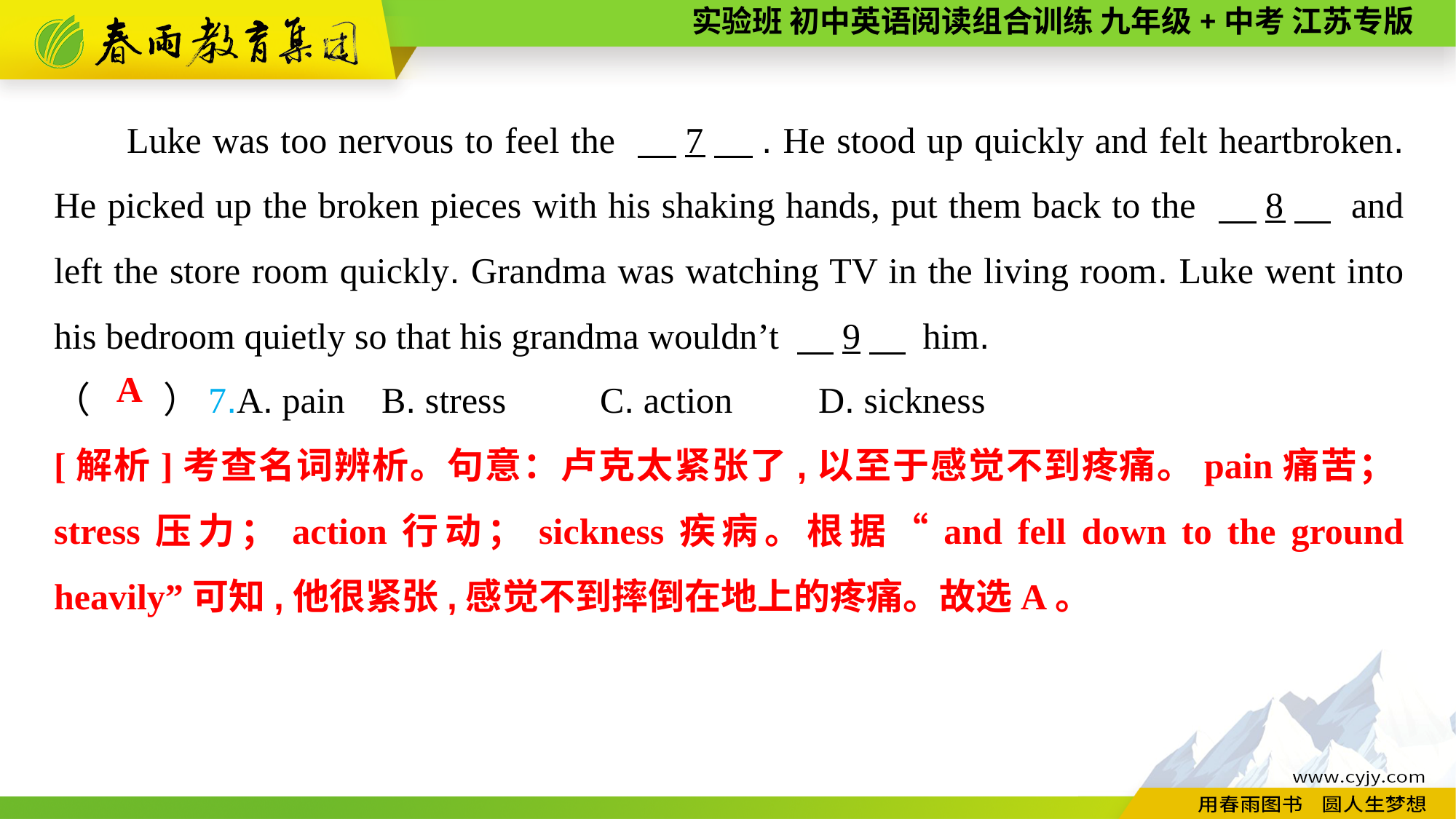

Luke was too nervous to feel the 　7　. He stood up quickly and felt heartbroken. He picked up the broken pieces with his shaking hands, put them back to the 　8　 and left the store room quickly. Grandma was watching TV in the living room. Luke went into his bedroom quietly so that his grandma wouldn’t 　9　 him.
（　　）7.A. pain	B. stress	C. action	D. sickness
A
[解析]考查名词辨析。句意：卢克太紧张了,以至于感觉不到疼痛。pain痛苦；stress压力；action行动；sickness疾病。根据“and fell down to the ground heavily”可知,他很紧张,感觉不到摔倒在地上的疼痛。故选A。